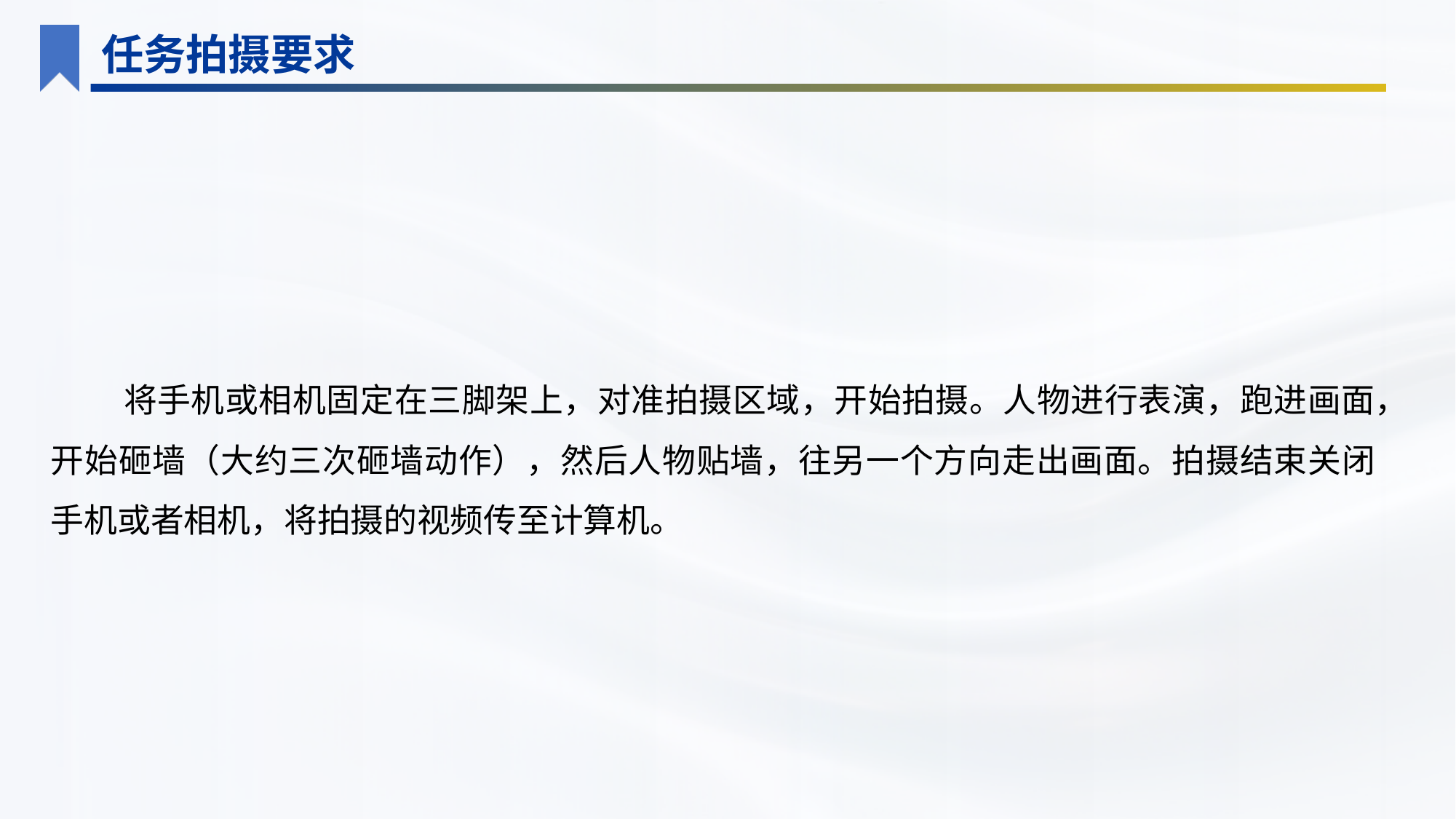

任务拍摄要求
将手机或相机固定在三脚架上，对准拍摄区域，开始拍摄。人物进行表演，跑进画面，开始砸墙（大约三次砸墙动作），然后人物贴墙，往另一个方向走出画面。拍摄结束关闭手机或者相机，将拍摄的视频传至计算机。